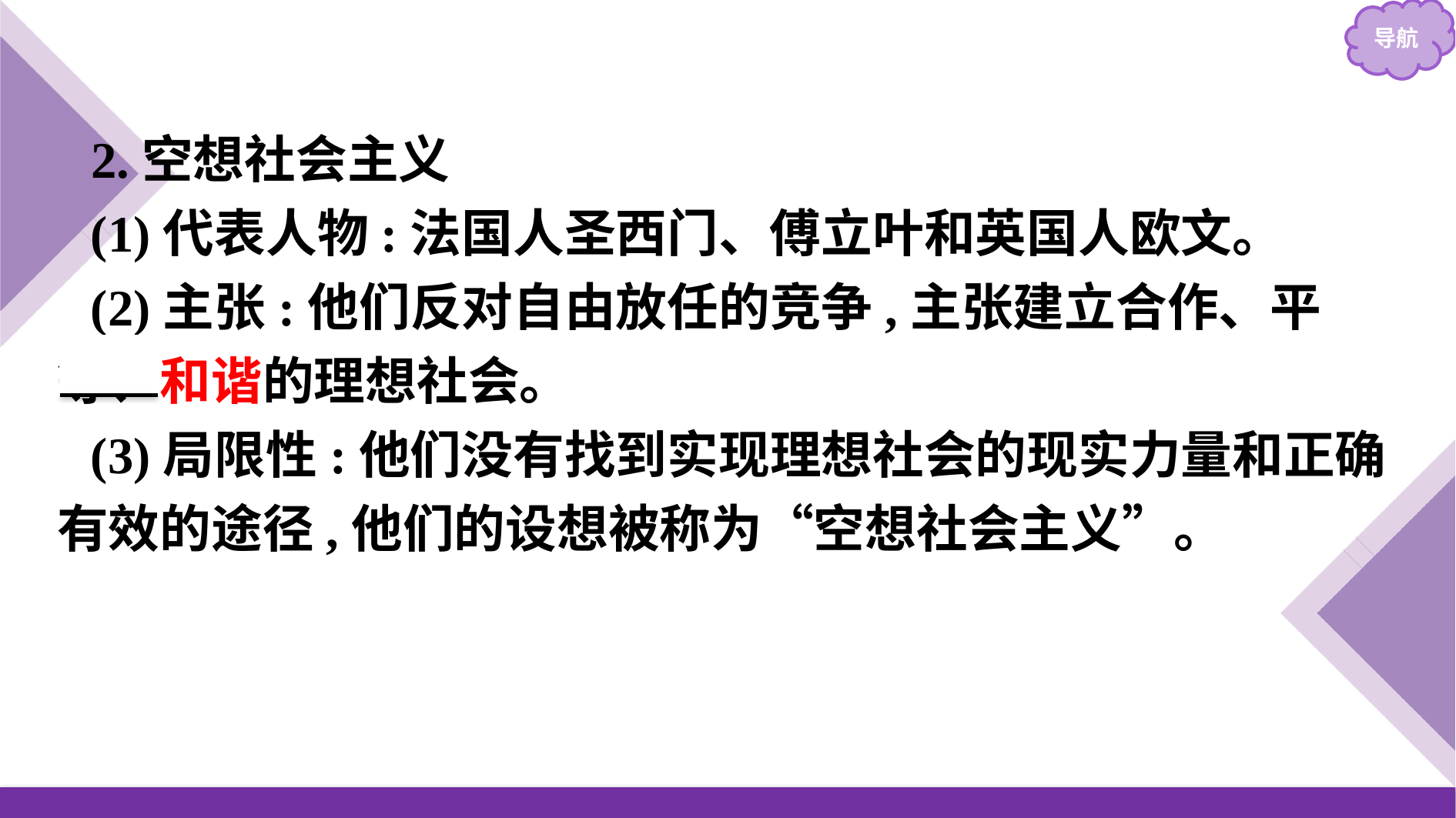

2.空想社会主义
(1)代表人物:法国人圣西门、傅立叶和英国人欧文。
(2)主张:他们反对自由放任的竞争,主张建立合作、平等、和谐的理想社会。
(3)局限性:他们没有找到实现理想社会的现实力量和正确有效的途径,他们的设想被称为“空想社会主义”。